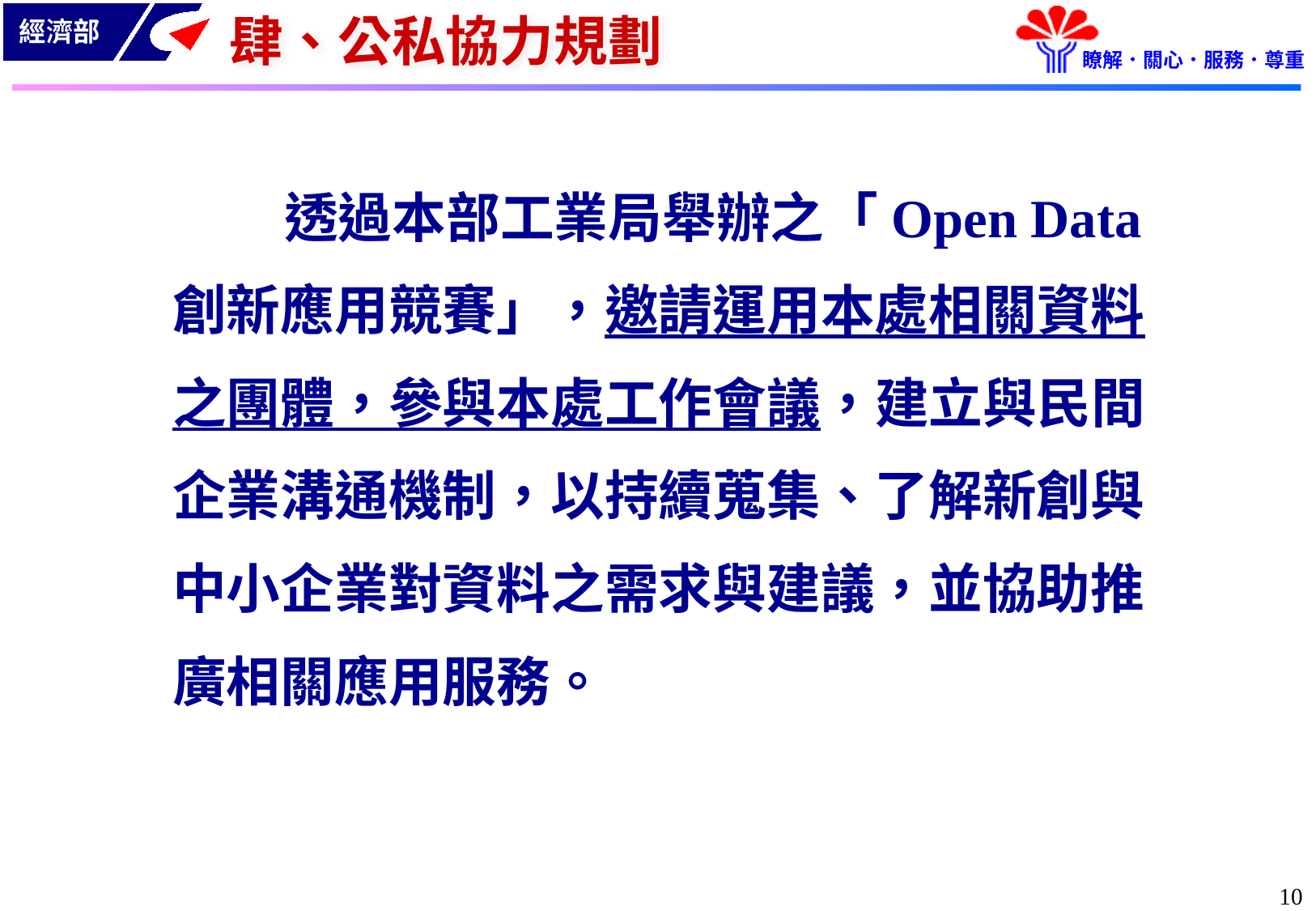

# 肆、公私協力規劃
        透過本部工業局舉辦之「Open Data創新應用競賽」，邀請運用本處相關資料之團體，參與本處工作會議，建立與民間企業溝通機制，以持續蒐集、了解新創與中小企業對資料之需求與建議，並協助推廣相關應用服務。
10